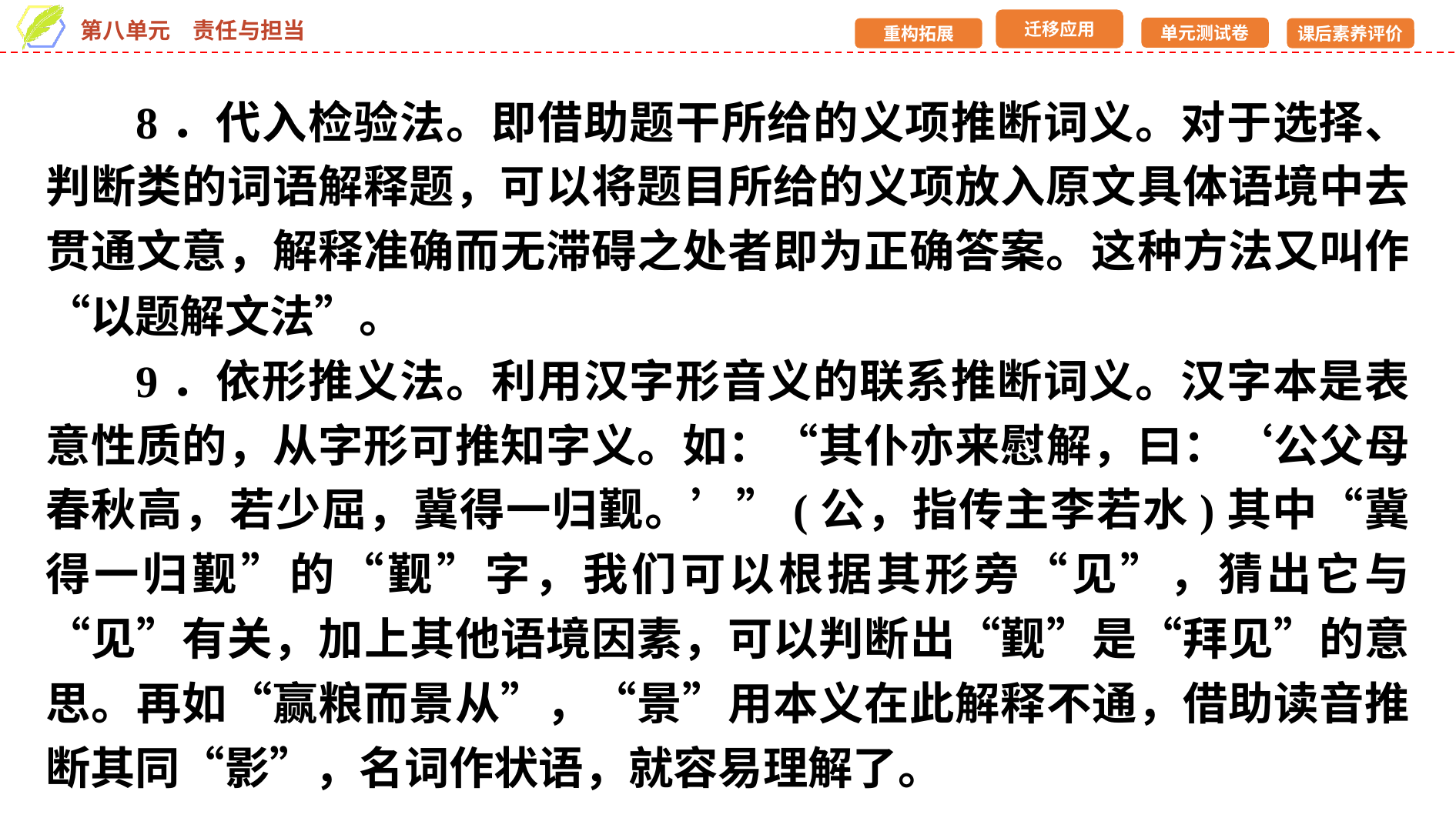

8．代入检验法。即借助题干所给的义项推断词义。对于选择、判断类的词语解释题，可以将题目所给的义项放入原文具体语境中去贯通文意，解释准确而无滞碍之处者即为正确答案。这种方法又叫作“以题解文法”。
9．依形推义法。利用汉字形音义的联系推断词义。汉字本是表意性质的，从字形可推知字义。如：“其仆亦来慰解，曰：‘公父母春秋高，若少屈，冀得一归觐。’”(公，指传主李若水)其中“冀得一归觐”的“觐”字，我们可以根据其形旁“见”，猜出它与“见”有关，加上其他语境因素，可以判断出“觐”是“拜见”的意思。再如“赢粮而景从”，“景”用本义在此解释不通，借助读音推断其同“影”，名词作状语，就容易理解了。